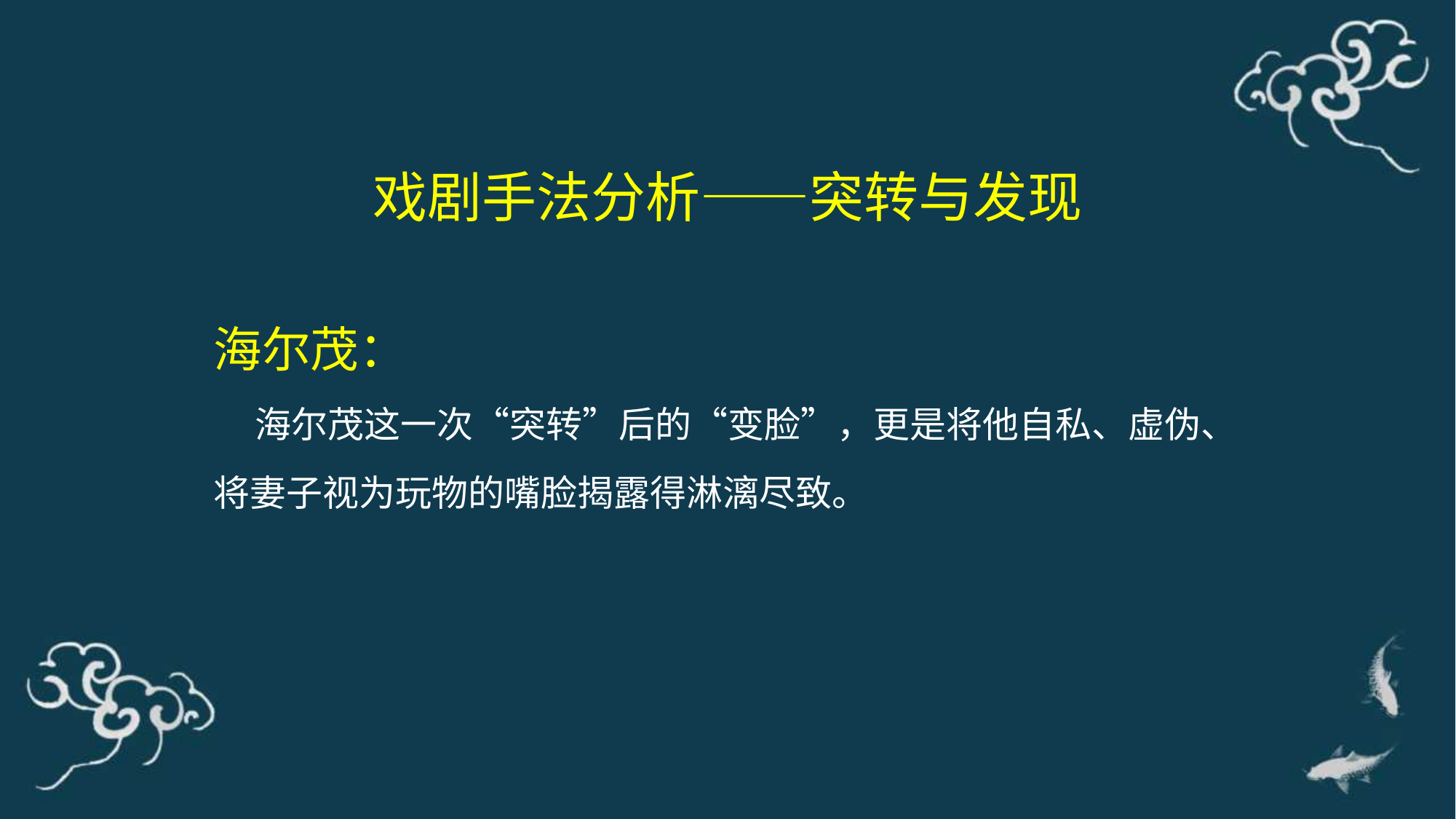

戏剧手法分析——突转与发现
海尔茂：
    海尔茂这一次“突转”后的“变脸”，更是将他自私、虚伪、将妻子视为玩物的嘴脸揭露得淋漓尽致。